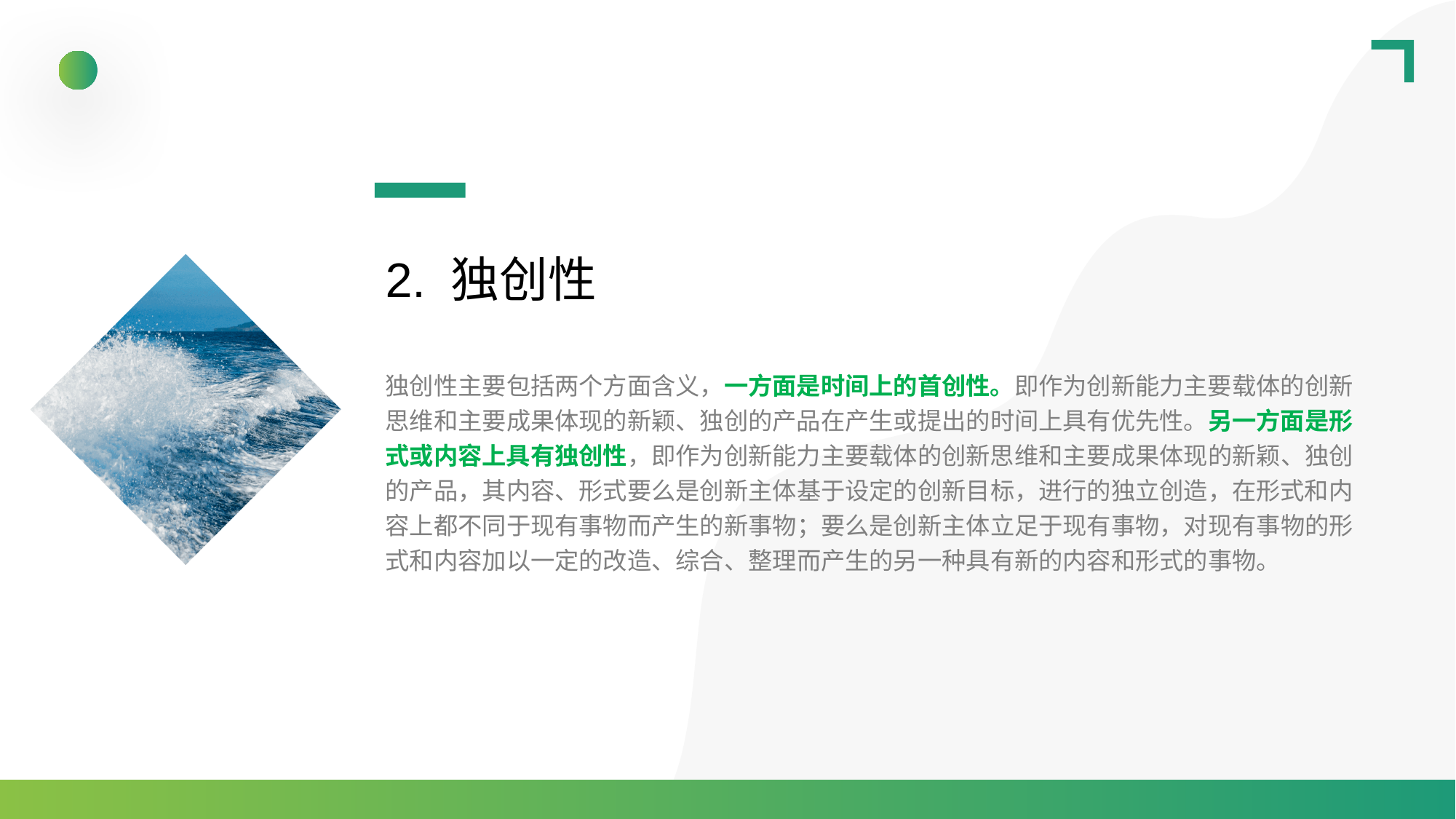

2. 独创性

独创性主要包括两个方面含义，一方面是时间上的首创性。即作为创新能力主要载体的创新思维和主要成果体现的新颖、独创的产品在产生或提出的时间上具有优先性。另一方面是形式或内容上具有独创性，即作为创新能力主要载体的创新思维和主要成果体现的新颖、独创的产品，其内容、形式要么是创新主体基于设定的创新目标，进行的独立创造，在形式和内容上都不同于现有事物而产生的新事物；要么是创新主体立足于现有事物，对现有事物的形式和内容加以一定的改造、综合、整理而产生的另一种具有新的内容和形式的事物。